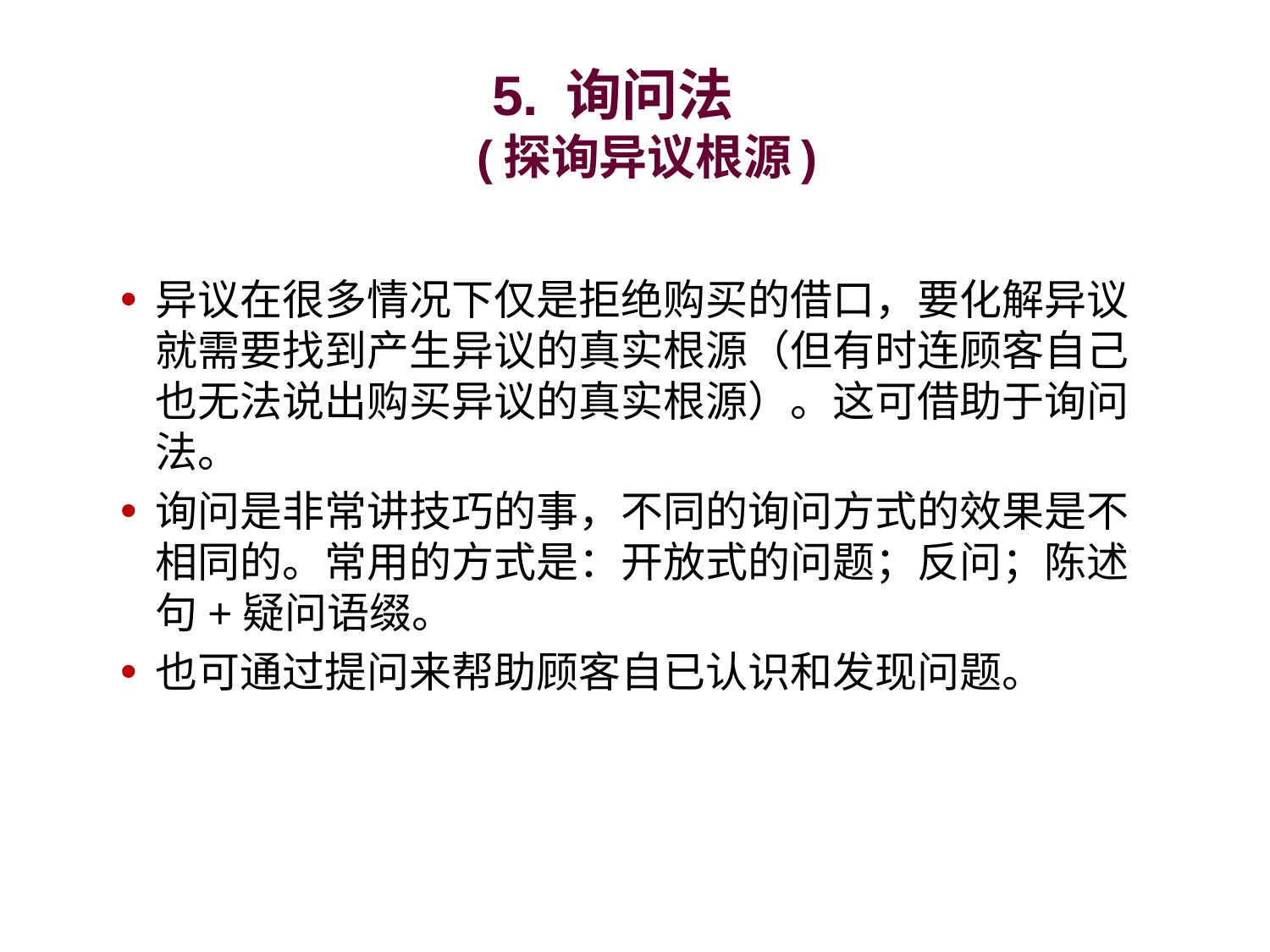

# 5. 询问法 (探询异议根源)
异议在很多情况下仅是拒绝购买的借口，要化解异议就需要找到产生异议的真实根源（但有时连顾客自己也无法说出购买异议的真实根源）。这可借助于询问法。
询问是非常讲技巧的事，不同的询问方式的效果是不相同的。常用的方式是：开放式的问题；反问；陈述句+疑问语缀。
也可通过提问来帮助顾客自已认识和发现问题。